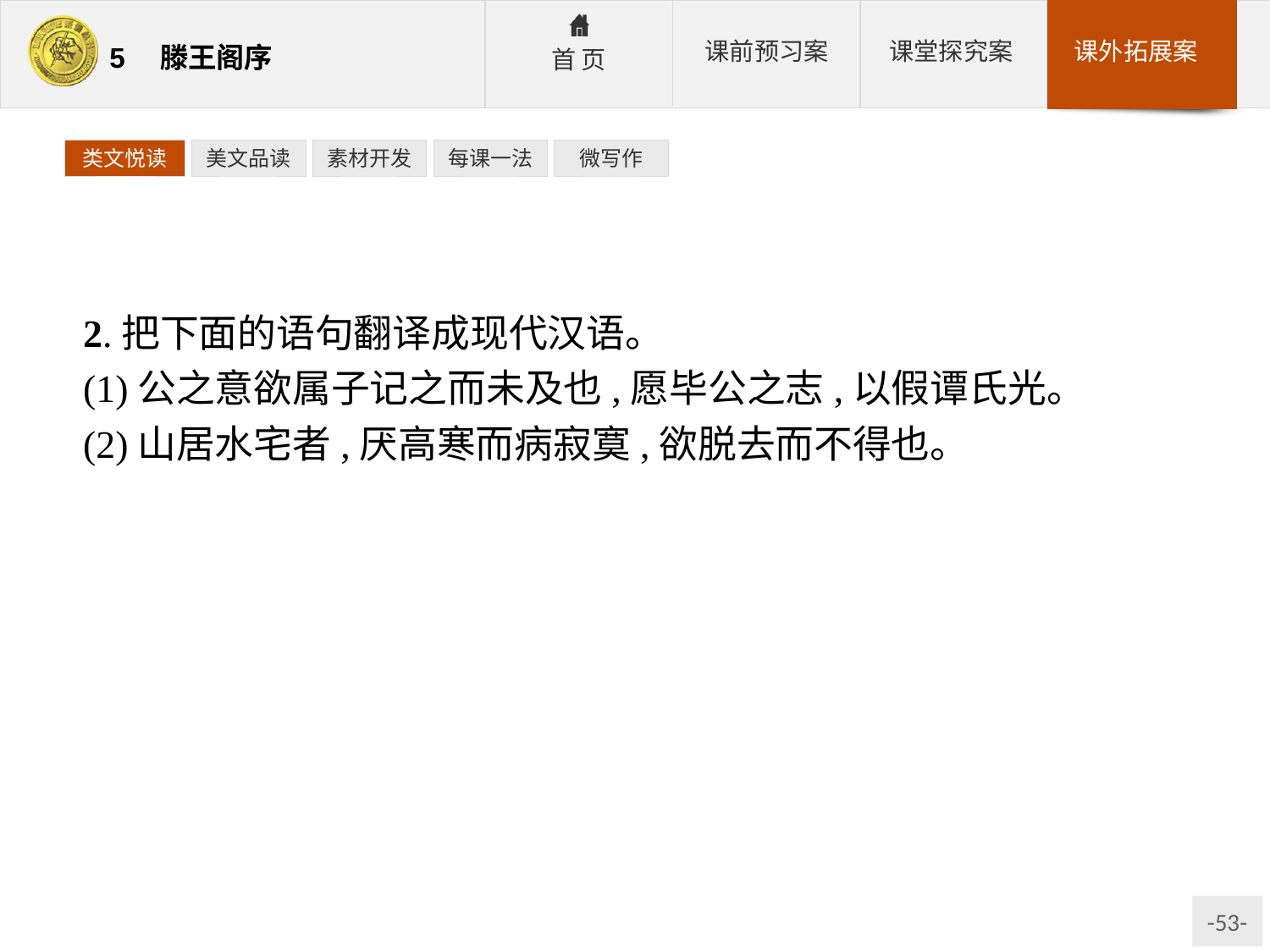

类文悦读
美文品读
素材开发
每课一法
微写作
2.把下面的语句翻译成现代汉语。
(1)公之意欲属子记之而未及也,愿毕公之志,以假谭氏光。
(2)山居水宅者,厌高寒而病寂寞,欲脱去而不得也。
参考答案:(1)董公的意思是想请您作文以记之,而没来得及,希望您完成董公遗愿,给谭家以光采。
(2)而居住在山区和水上的人,本是山水中人,却讨厌山高水寒,且以寂寞为苦,总想离开那里而不可得。